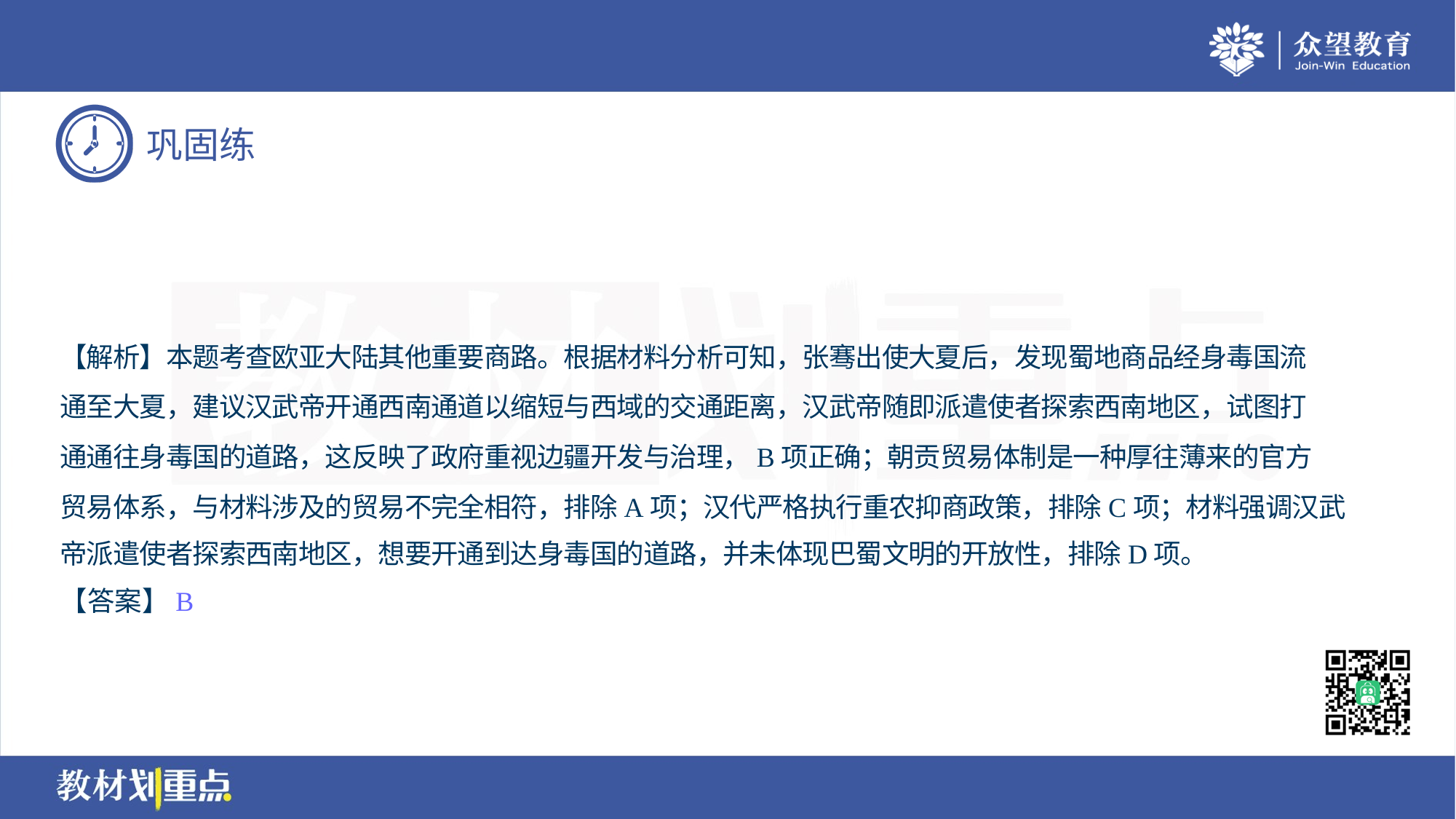

【解析】本题考查欧亚大陆其他重要商路。根据材料分析可知，张骞出使大夏后，发现蜀地商品经身毒国流
通至大夏，建议汉武帝开通西南通道以缩短与西域的交通距离，汉武帝随即派遣使者探索西南地区，试图打
通通往身毒国的道路，这反映了政府重视边疆开发与治理，B项正确；朝贡贸易体制是一种厚往薄来的官方
贸易体系，与材料涉及的贸易不完全相符，排除A项；汉代严格执行重农抑商政策，排除C项；材料强调汉武
帝派遣使者探索西南地区，想要开通到达身毒国的道路，并未体现巴蜀文明的开放性，排除D项。
【答案】B